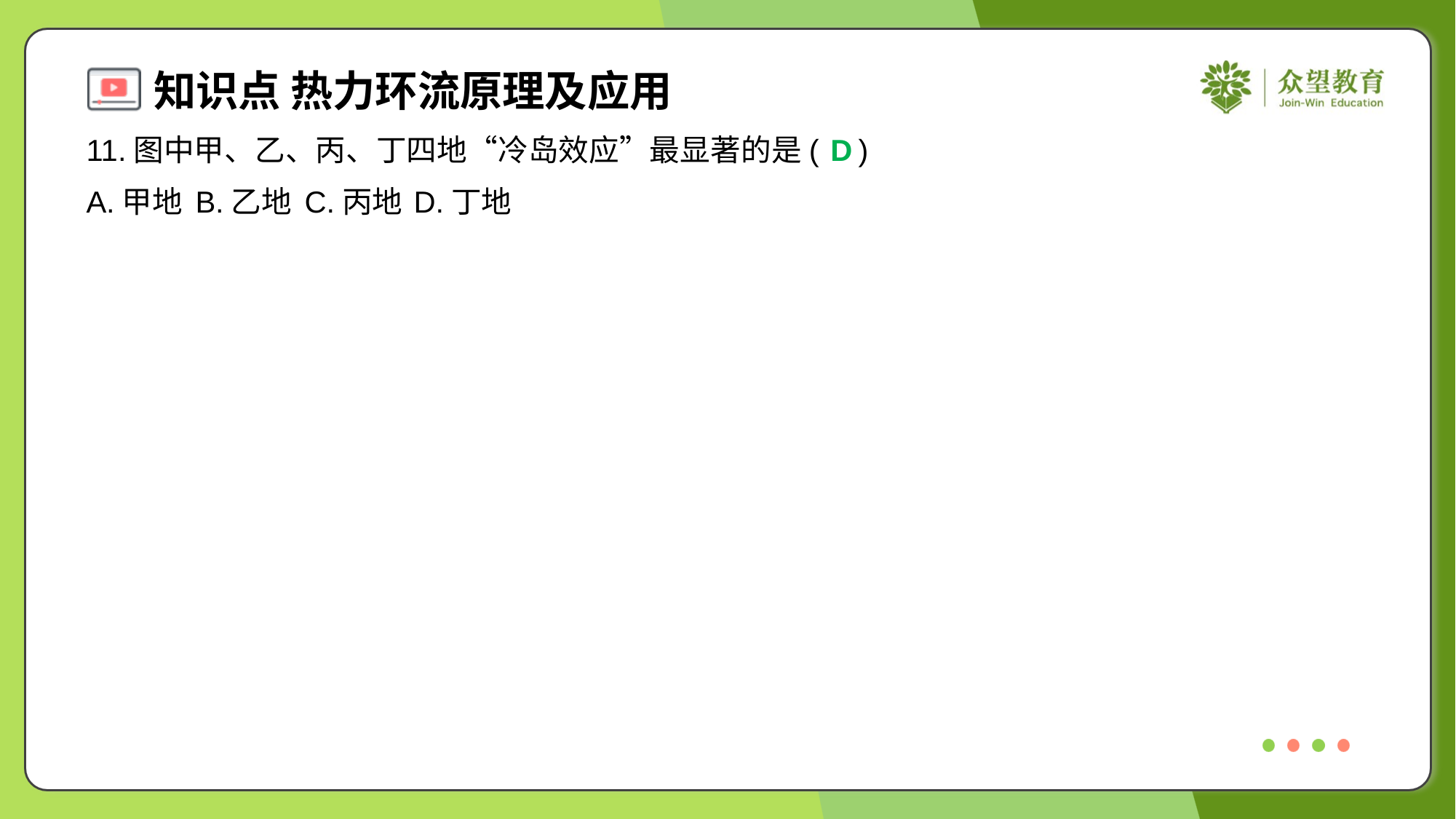

11.图中甲、乙、丙、丁四地“冷岛效应”最显著的是(     )
D
A.甲地	B.乙地	C.丙地	D.丁地